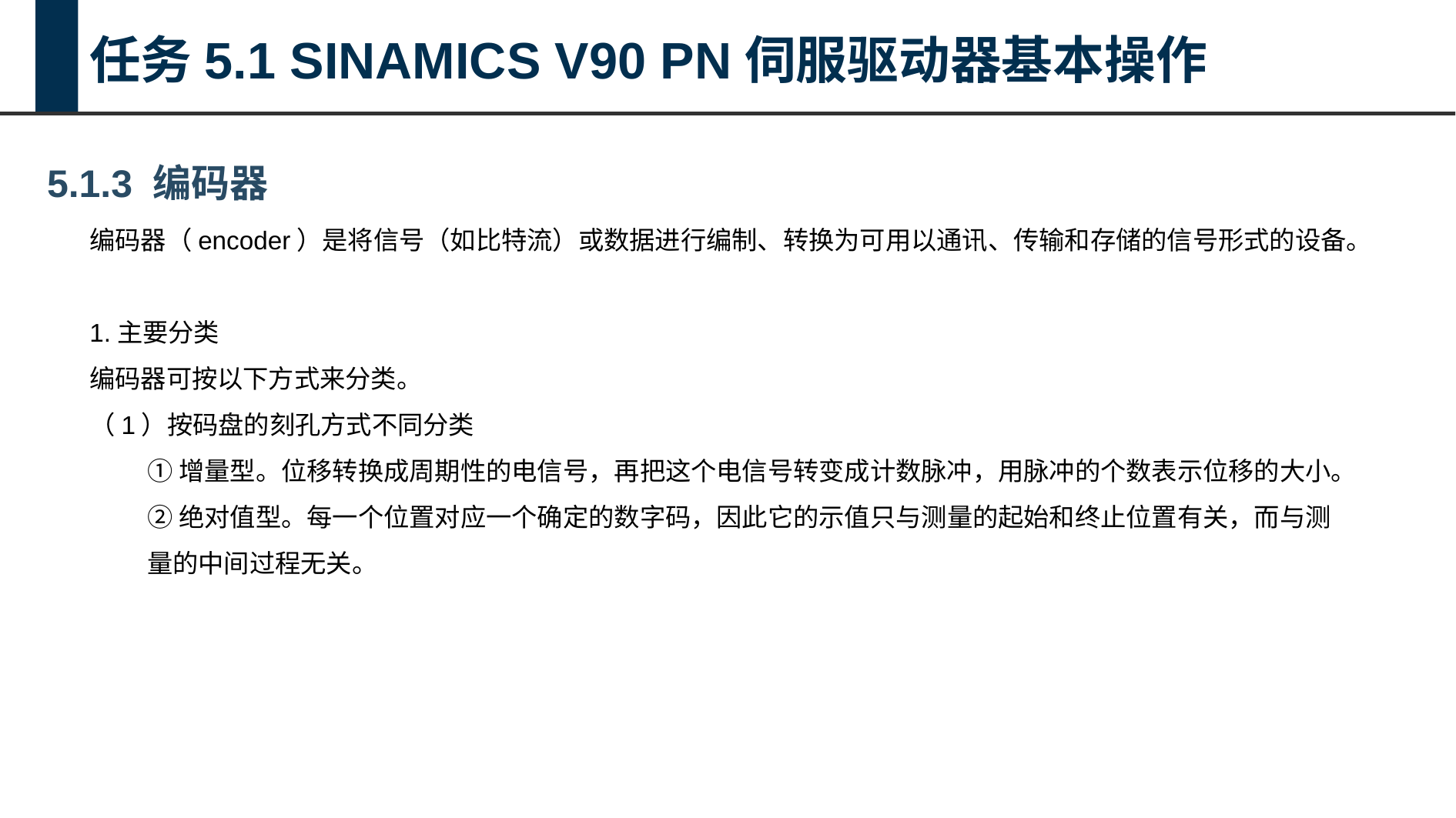

任务5.1 SINAMICS V90 PN伺服驱动器基本操作
5.1.3 编码器
编码器（encoder）是将信号（如比特流）或数据进行编制、转换为可用以通讯、传输和存储的信号形式的设备。
1.主要分类
编码器可按以下方式来分类。
（1）按码盘的刻孔方式不同分类
①增量型。位移转换成周期性的电信号，再把这个电信号转变成计数脉冲，用脉冲的个数表示位移的大小。
②绝对值型。每一个位置对应一个确定的数字码，因此它的示值只与测量的起始和终止位置有关，而与测量的中间过程无关。